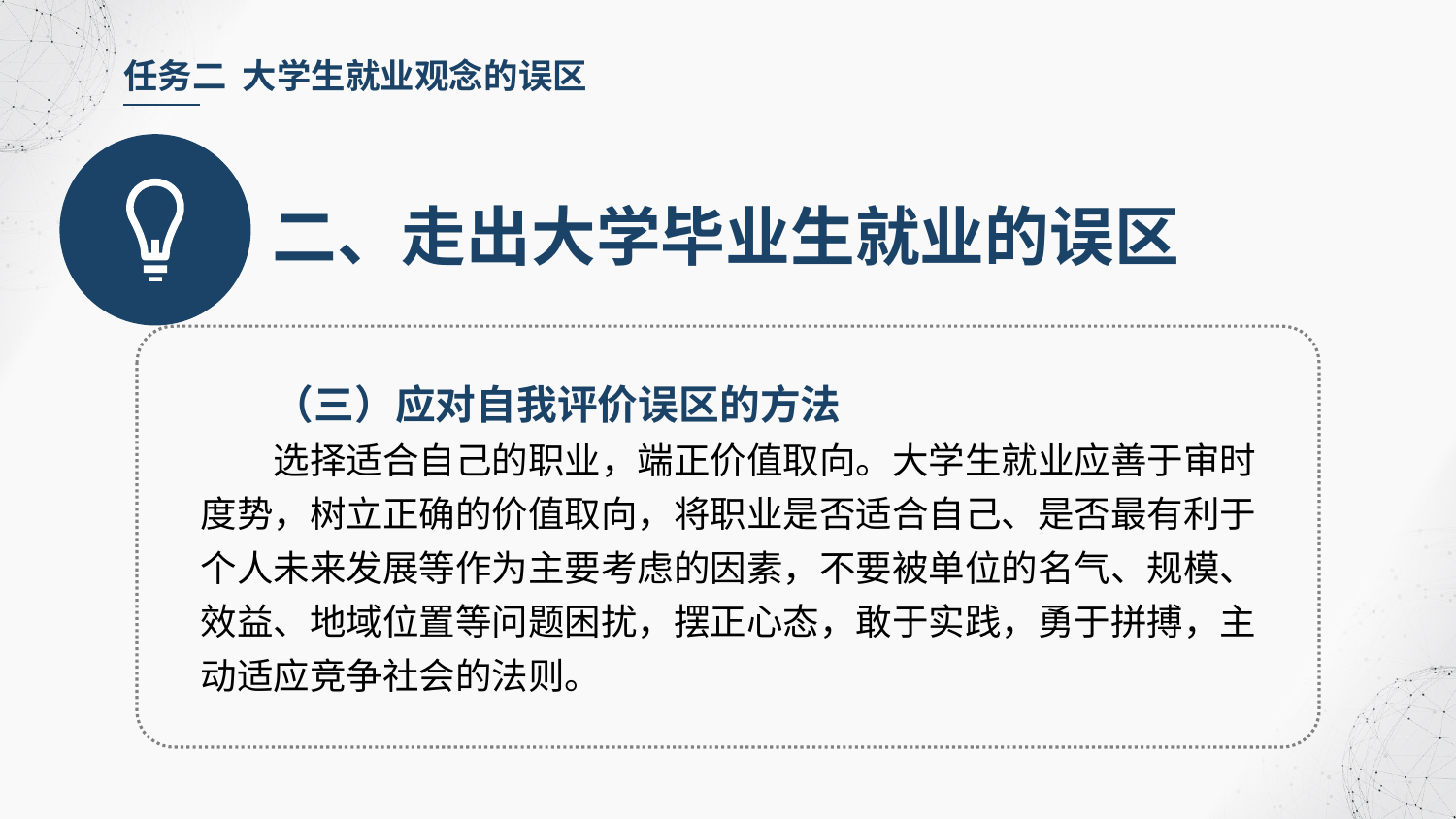

任务二  大学生就业观念的误区

二、走出大学毕业生就业的误区

（三）应对自我评价误区的方法
选择适合自己的职业，端正价值取向。大学生就业应善于审时度势，树立正确的价值取向，将职业是否适合自己、是否最有利于个人未来发展等作为主要考虑的因素，不要被单位的名气、规模、效益、地域位置等问题困扰，摆正心态，敢于实践，勇于拼搏，主动适应竞争社会的法则。